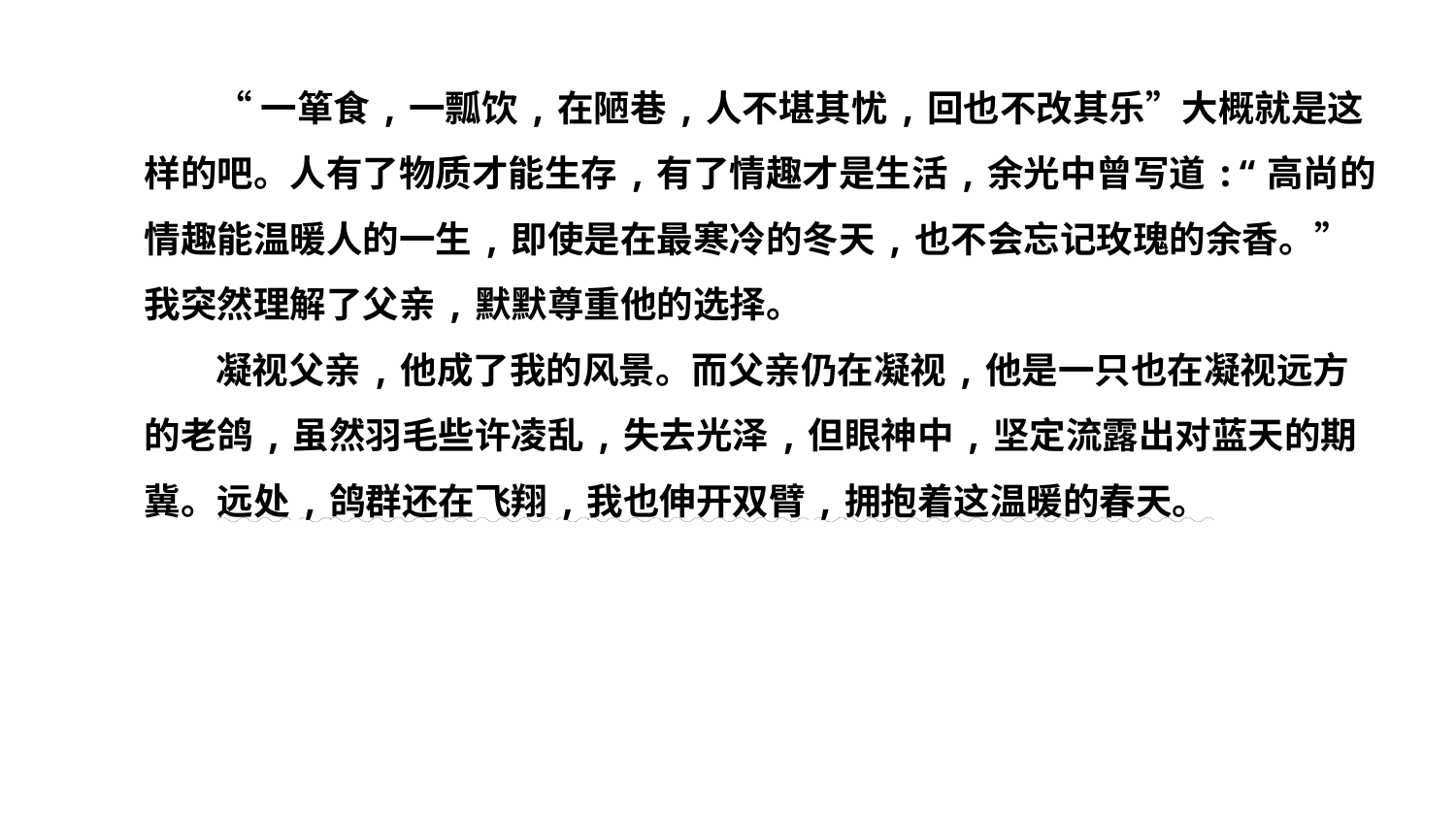

“一箪食,一瓢饮,在陋巷,人不堪其忧,回也不改其乐”大概就是这样的吧。人有了物质才能生存,有了情趣才是生活,余光中曾写道:“高尚的情趣能温暖人的一生,即使是在最寒冷的冬天,也不会忘记玫瑰的余香。”我突然理解了父亲,默默尊重他的选择。
凝视父亲,他成了我的风景。而父亲仍在凝视,他是一只也在凝视远方的老鸽,虽然羽毛些许凌乱,失去光泽,但眼神中,坚定流露出对蓝天的期冀。远处,鸽群还在飞翔,我也伸开双臂,拥抱着这温暖的春天。